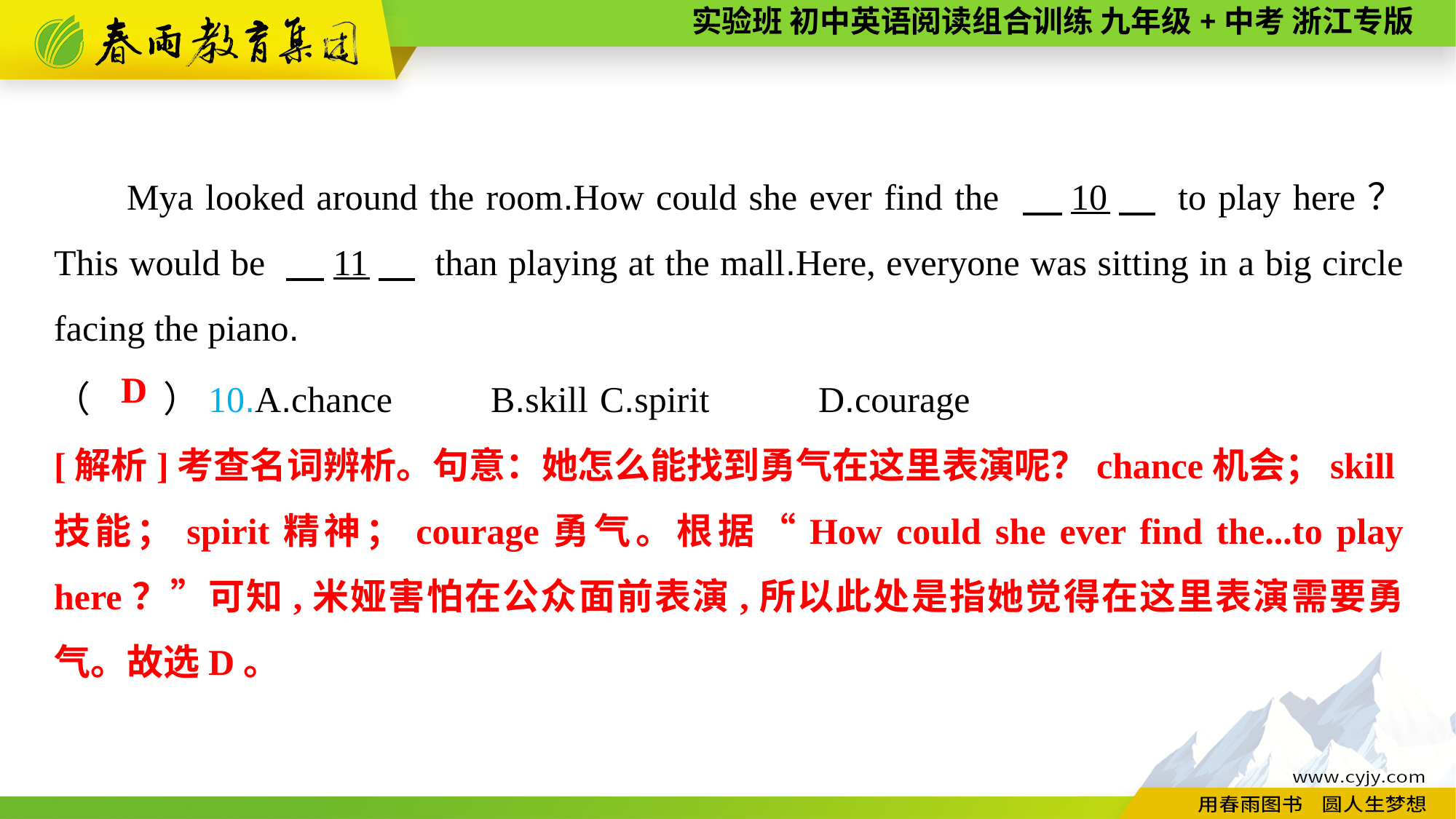

Mya looked around the room.How could she ever find the 　10　 to play here？ This would be 　11　 than playing at the mall.Here, everyone was sitting in a big circle facing the piano.
（　　）10.A.chance	B.skill	C.spirit	D.courage
D
[解析]考查名词辨析。句意：她怎么能找到勇气在这里表演呢？chance机会；skill技能；spirit精神；courage勇气。根据“How could she ever find the...to play here？”可知,米娅害怕在公众面前表演,所以此处是指她觉得在这里表演需要勇气。故选D。